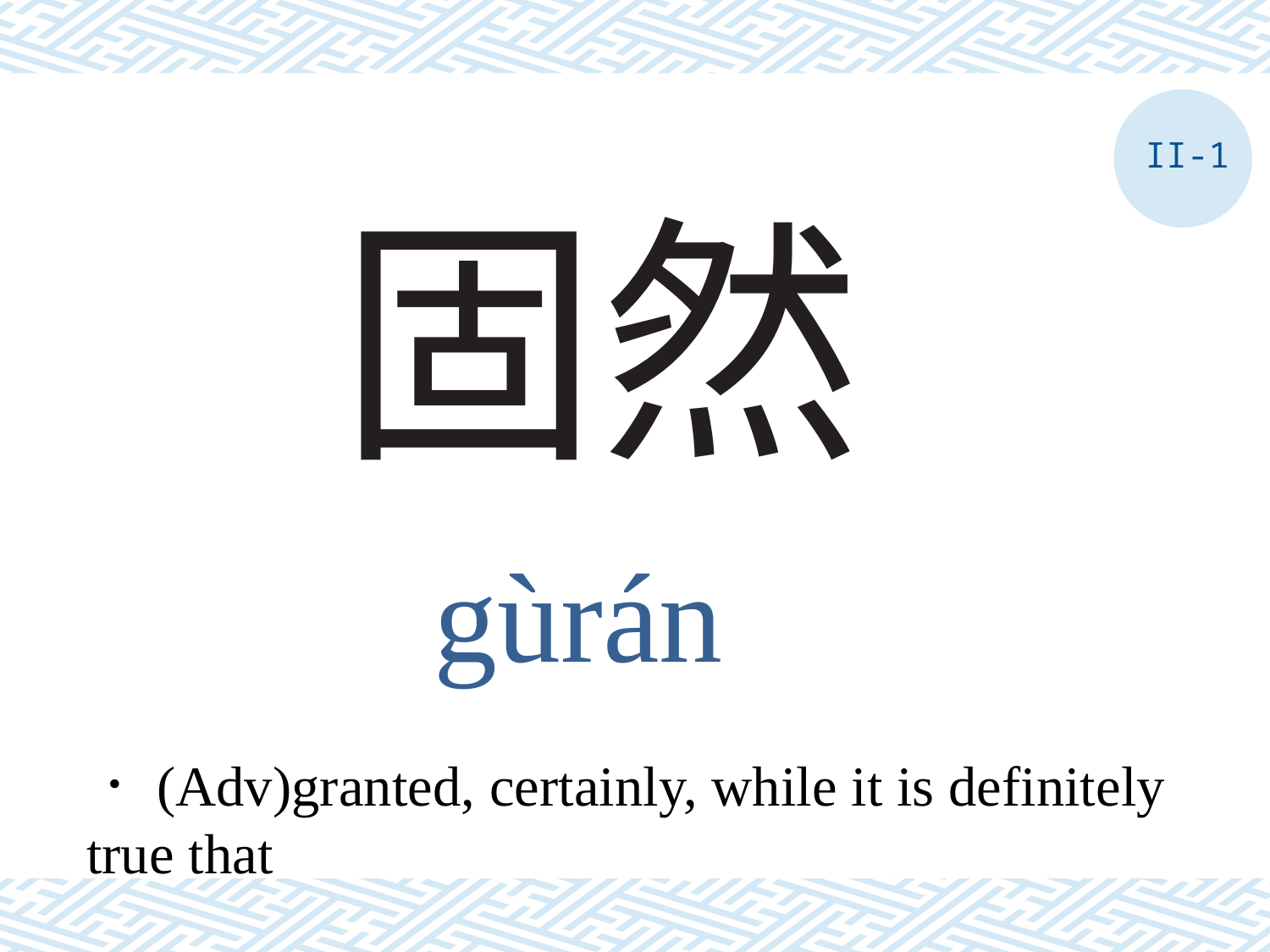

II-1

# 固然
gùrán
．(Adv)granted, certainly, while it is definitely true that